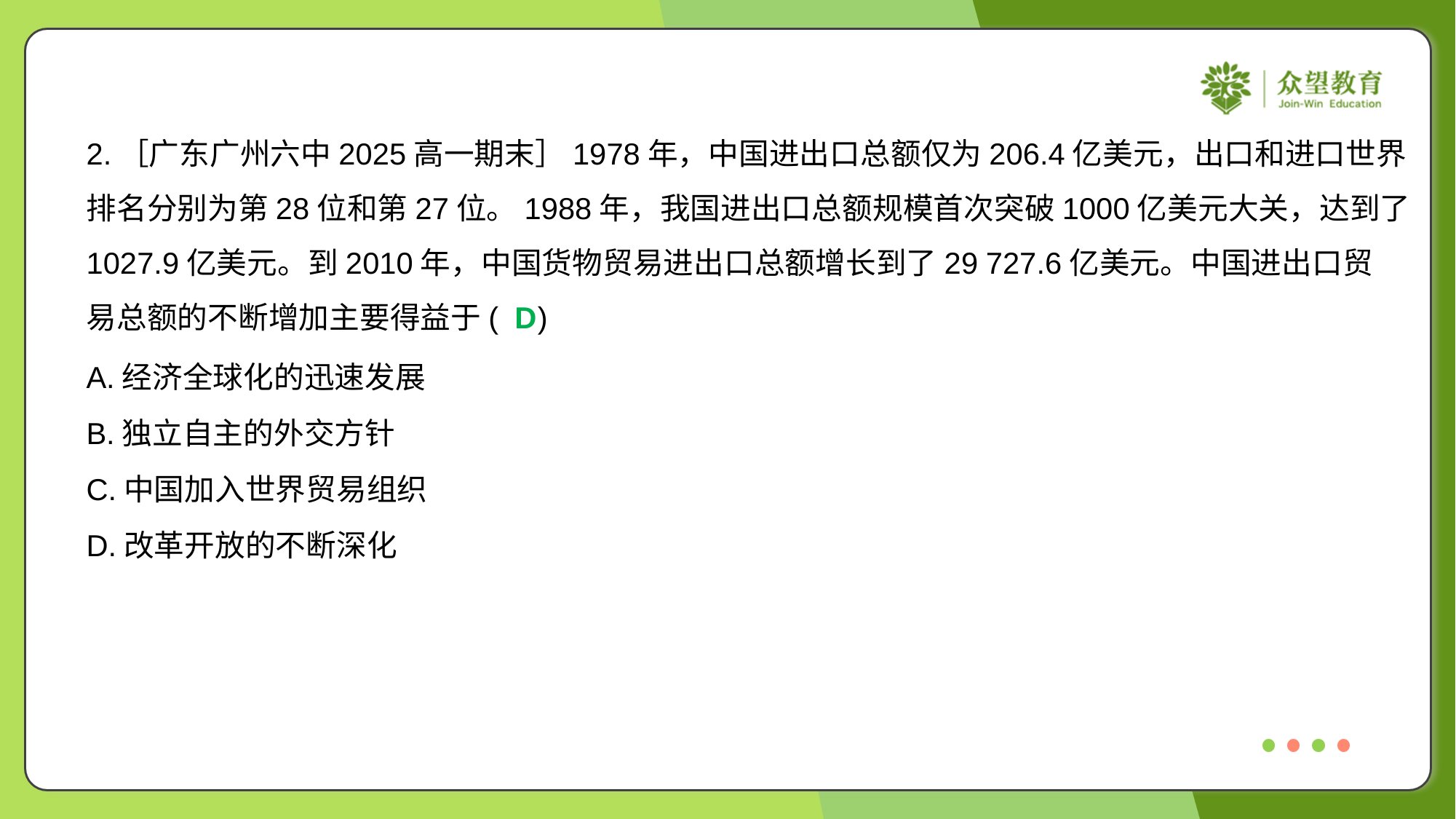

2.［广东广州六中2025高一期末］1978年，中国进出口总额仅为206.4亿美元，出口和进口世界
排名分别为第28位和第27位。1988年，我国进出口总额规模首次突破1000亿美元大关，达到了
1027.9亿美元。到2010年，中国货物贸易进出口总额增长到了29 727.6亿美元。中国进出口贸
易总额的不断增加主要得益于(     )
D
A.经济全球化的迅速发展
B.独立自主的外交方针
C.中国加入世界贸易组织
D.改革开放的不断深化